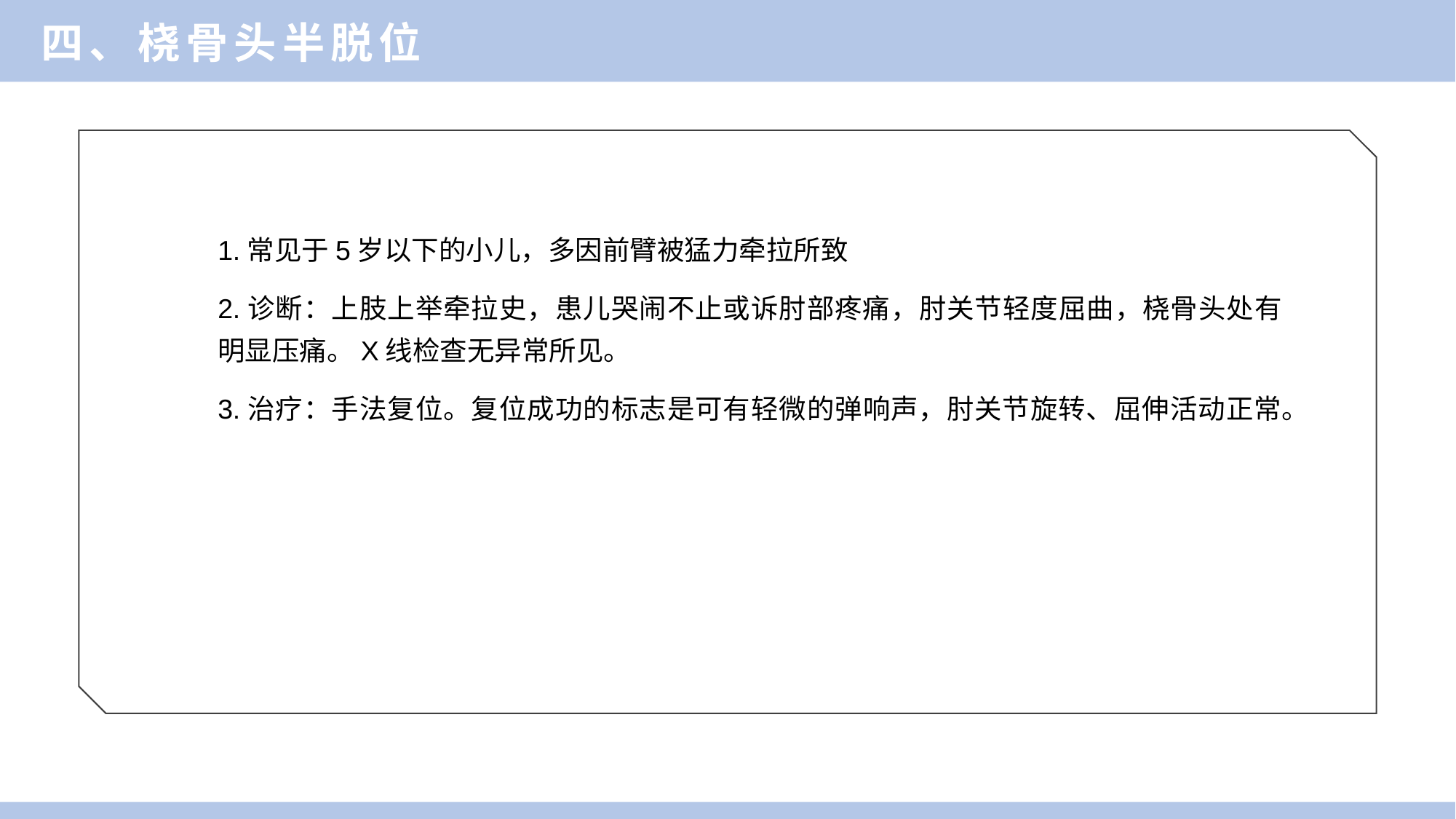

四、桡骨头半脱位

1.常见于5岁以下的小儿，多因前臂被猛力牵拉所致
2.诊断：上肢上举牵拉史，患儿哭闹不止或诉肘部疼痛，肘关节轻度屈曲，桡骨头处有明显压痛。X线检查无异常所见。
3.治疗：手法复位。复位成功的标志是可有轻微的弹响声，肘关节旋转、屈伸活动正常。